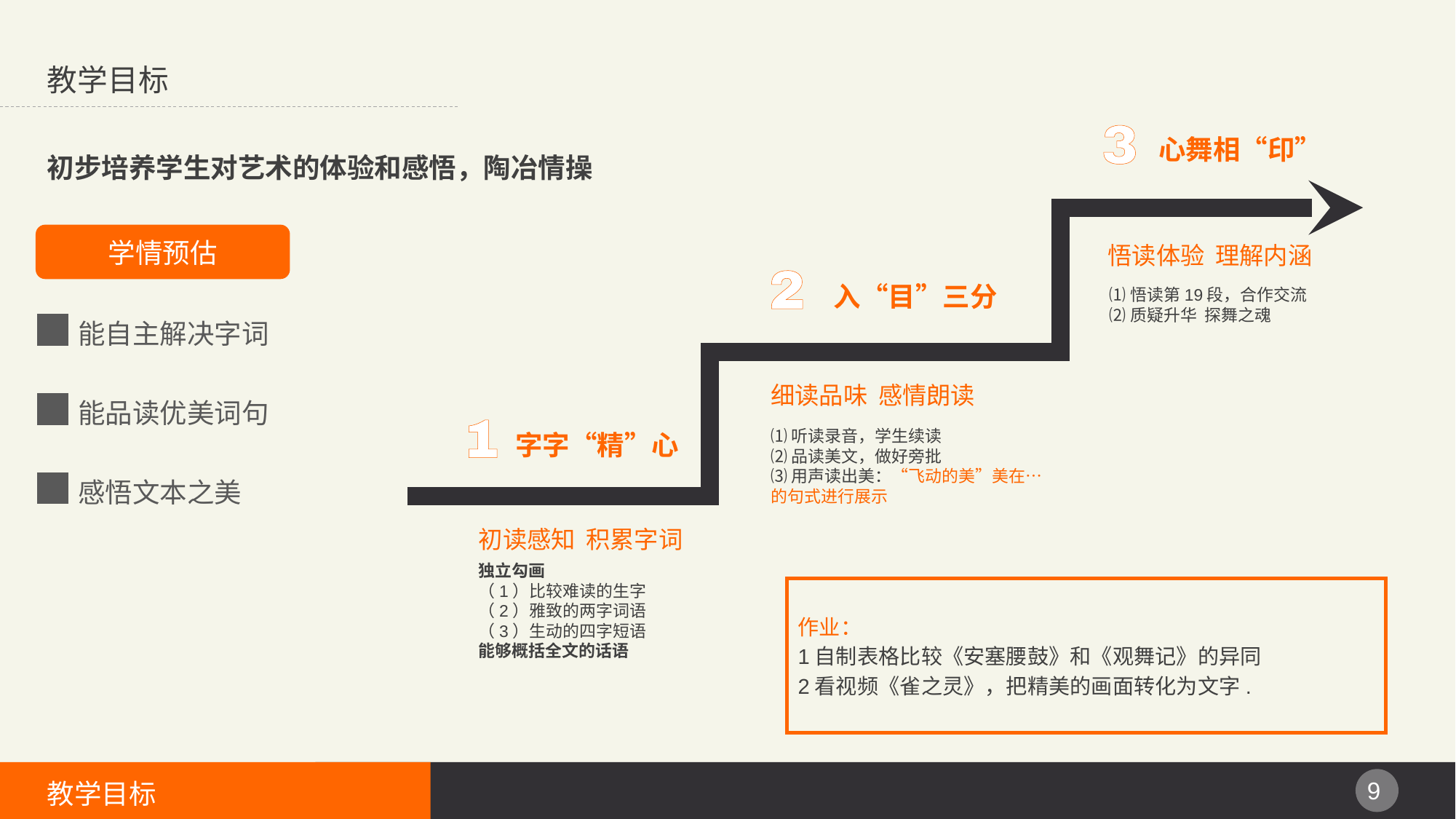

教学目标
3
心舞相“印”
初步培养学生对艺术的体验和感悟，陶冶情操
学情预估
悟读体验  理解内涵
⑴悟读第19段，合作交流
⑵质疑升华  探舞之魂
2
入“目”三分
能自主解决字词

细读品味  感情朗读
⑴听读录音，学生续读
⑵品读美文，做好旁批
⑶用声读出美：“飞动的美”美在…的句式进行展示

能品读优美词句

1
字字“精”心
感悟文本之美

初读感知  积累字词
独立勾画
（1）比较难读的生字
（2）雅致的两字词语
（3）生动的四字短语
能够概括全文的话语

作业：
1自制表格比较《安塞腰鼓》和《观舞记》的异同
2看视频《雀之灵》，把精美的画面转化为文字.

教学目标